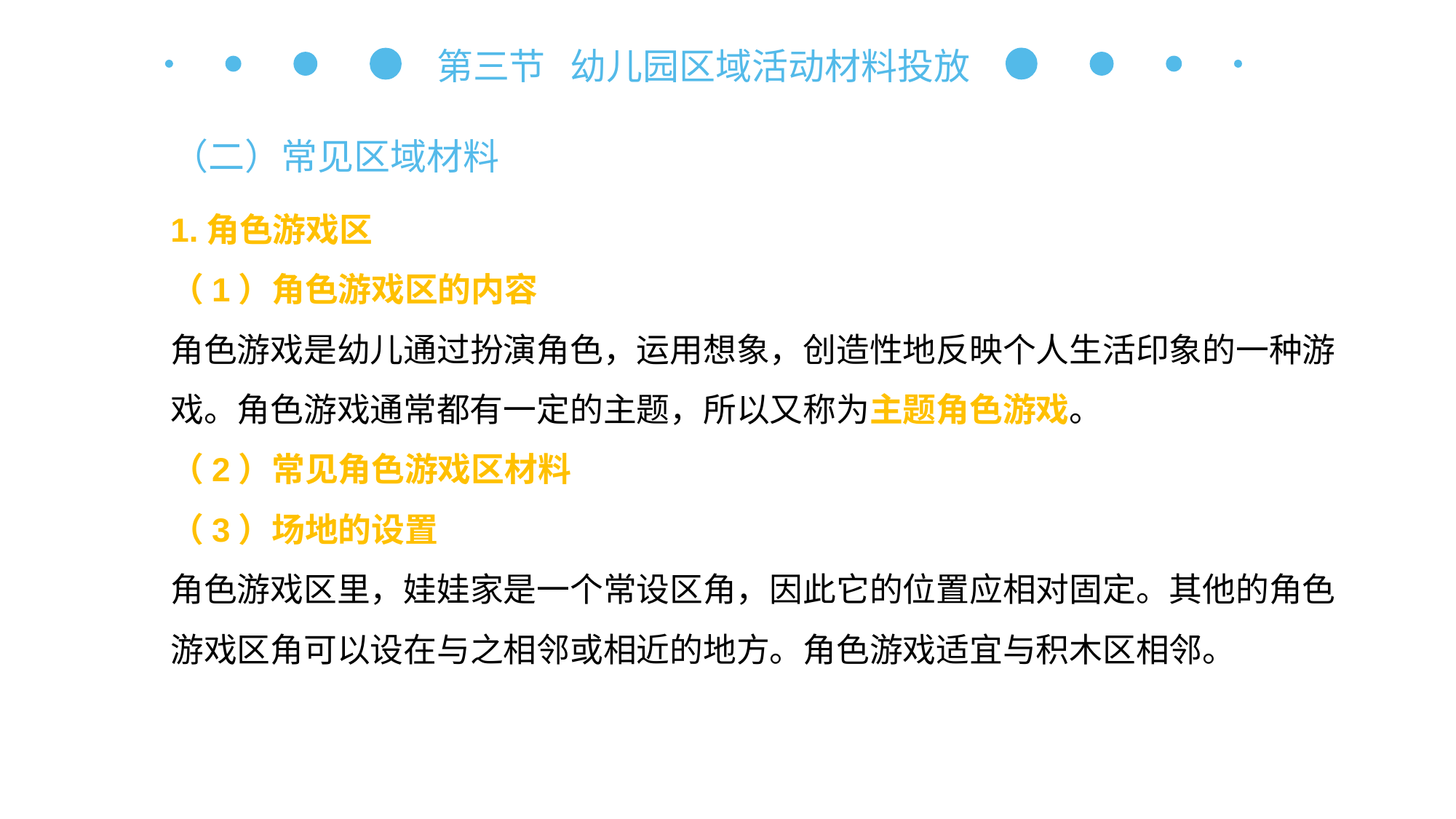

第三节   幼儿园区域活动材料投放

（二）常见区域材料
1.角色游戏区
（1）角色游戏区的内容
角色游戏是幼儿通过扮演角色，运用想象，创造性地反映个人生活印象的一种游戏。角色游戏通常都有一定的主题，所以又称为主题角色游戏。
（2）常见角色游戏区材料
（3）场地的设置
角色游戏区里，娃娃家是一个常设区角，因此它的位置应相对固定。其他的角色游戏区角可以设在与之相邻或相近的地方。角色游戏适宜与积木区相邻。